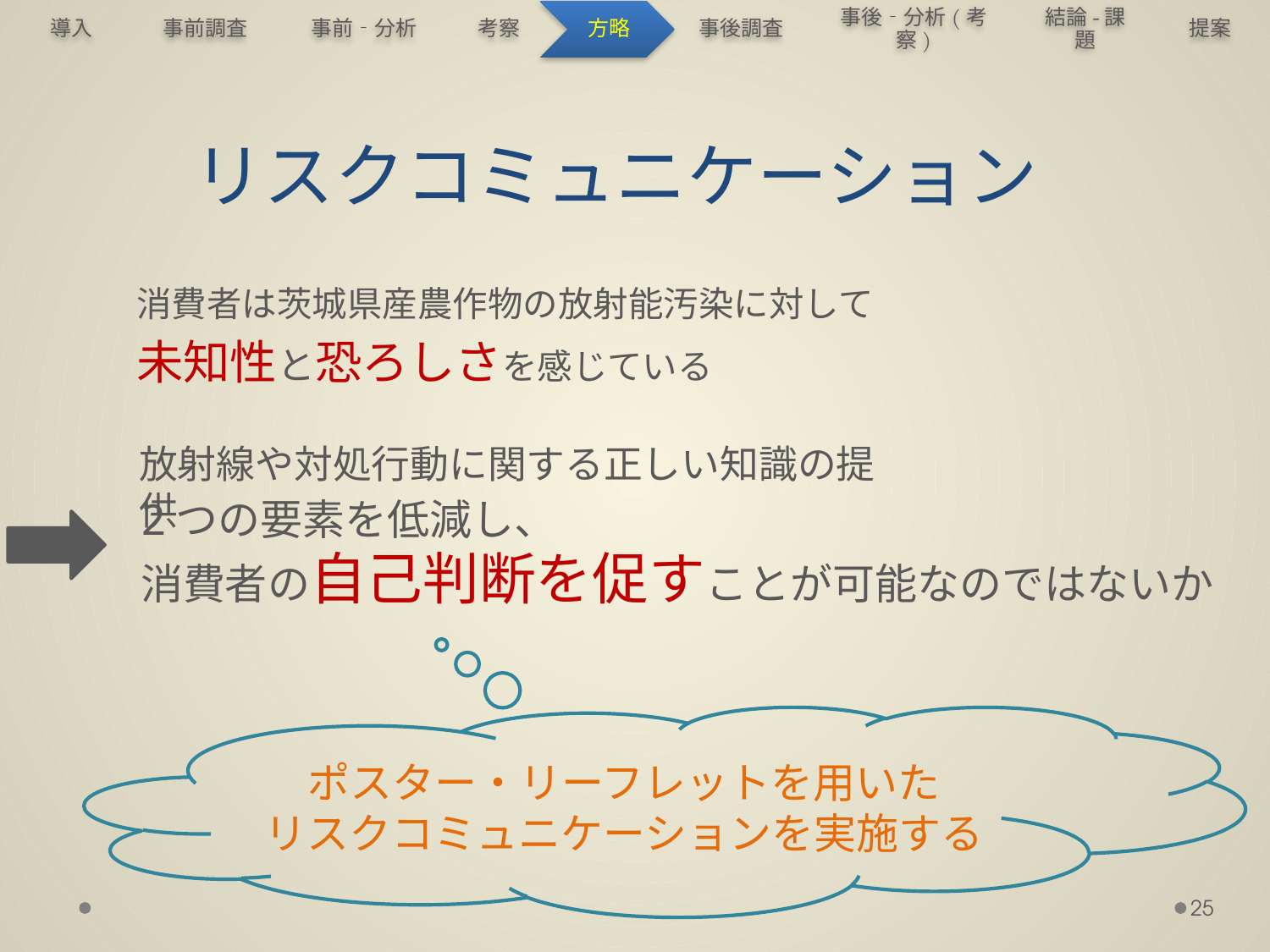

# リスクコミュニケーション
導入
事前調査
事前‐分析
考察
方略
事後調査
事後‐分析(考察)
結論-課題
提案

消費者は茨城県産農作物の放射能汚染に対して
未知性と恐ろしさを感じている

放射線や対処行動に関する正しい知識の提供
2つの要素を低減し、
消費者の自己判断を促すことが可能なのではないか

ポスター・リーフレットを用いた
リスクコミュニケーションを実施する
25